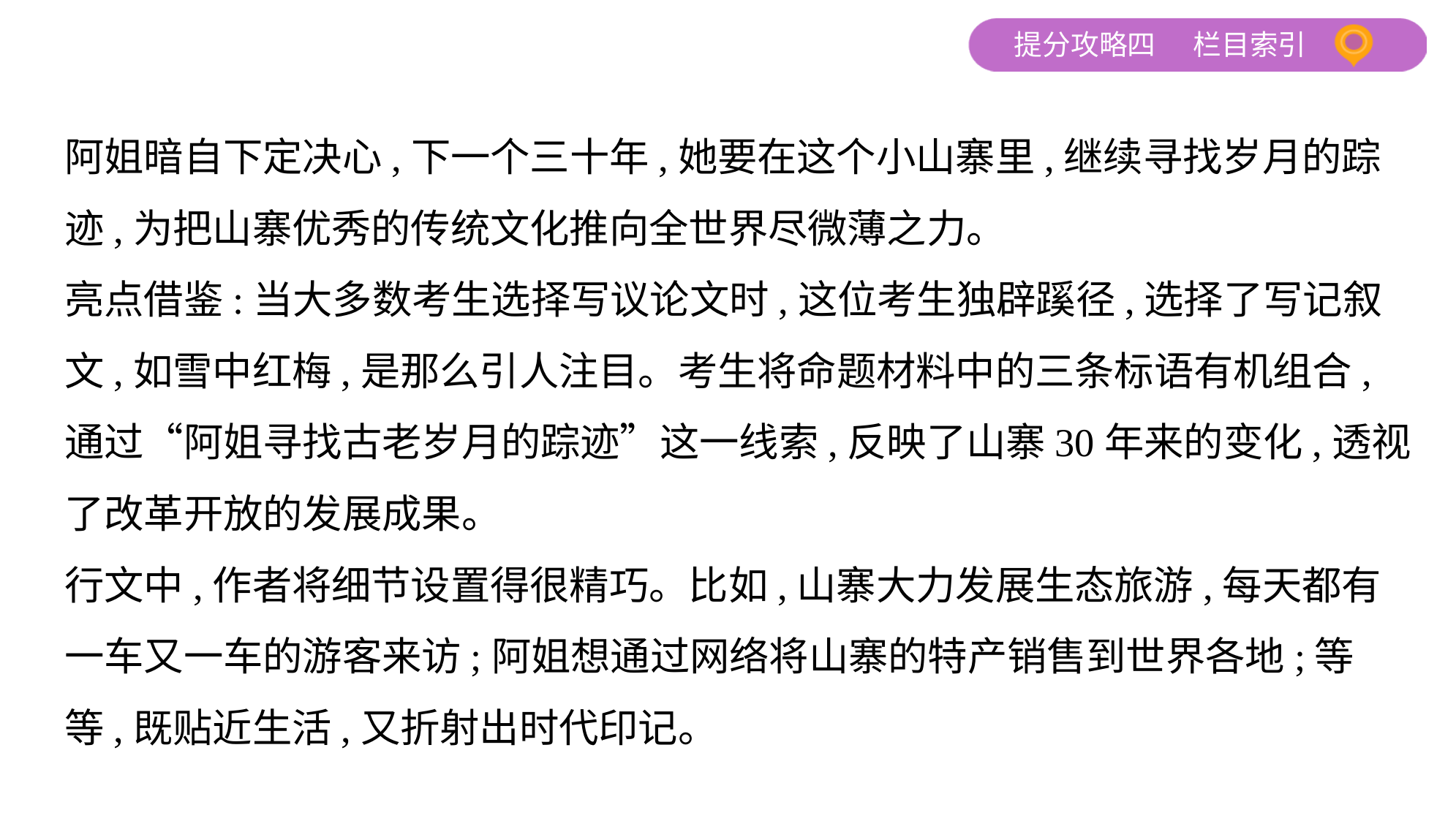

阿姐暗自下定决心,下一个三十年,她要在这个小山寨里,继续寻找岁月的踪
迹,为把山寨优秀的传统文化推向全世界尽微薄之力。
亮点借鉴:当大多数考生选择写议论文时,这位考生独辟蹊径,选择了写记叙
文,如雪中红梅,是那么引人注目。考生将命题材料中的三条标语有机组合,
通过“阿姐寻找古老岁月的踪迹”这一线索,反映了山寨30年来的变化,透视
了改革开放的发展成果。
行文中,作者将细节设置得很精巧。比如,山寨大力发展生态旅游,每天都有
一车又一车的游客来访;阿姐想通过网络将山寨的特产销售到世界各地;等
等,既贴近生活,又折射出时代印记。